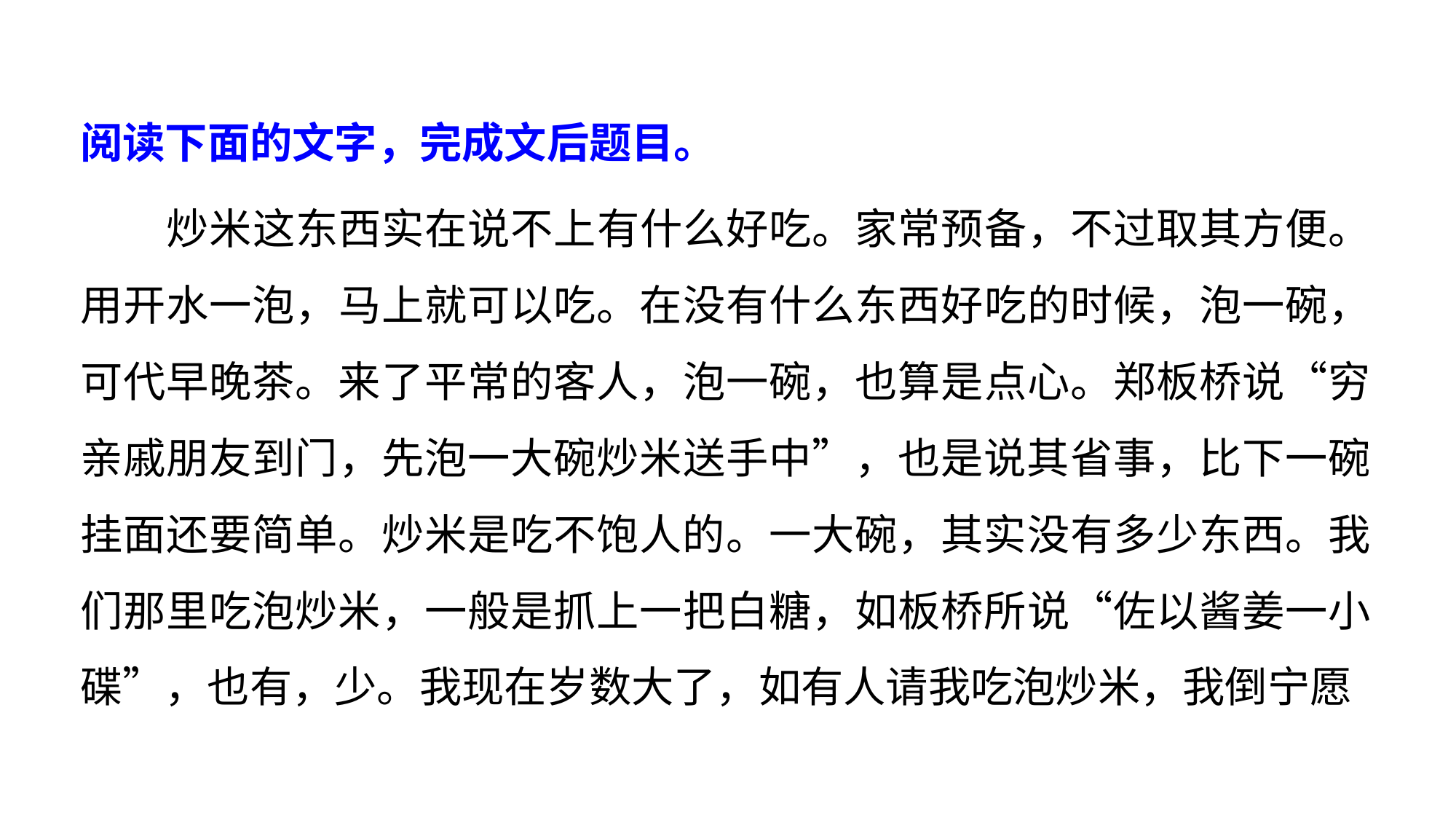

阅读下面的文字，完成文后题目。
炒米这东西实在说不上有什么好吃。家常预备，不过取其方便。用开水一泡，马上就可以吃。在没有什么东西好吃的时候，泡一碗，可代早晚茶。来了平常的客人，泡一碗，也算是点心。郑板桥说“穷亲戚朋友到门，先泡一大碗炒米送手中”，也是说其省事，比下一碗挂面还要简单。炒米是吃不饱人的。一大碗，其实没有多少东西。我们那里吃泡炒米，一般是抓上一把白糖，如板桥所说“佐以酱姜一小碟”，也有，少。我现在岁数大了，如有人请我吃泡炒米，我倒宁愿